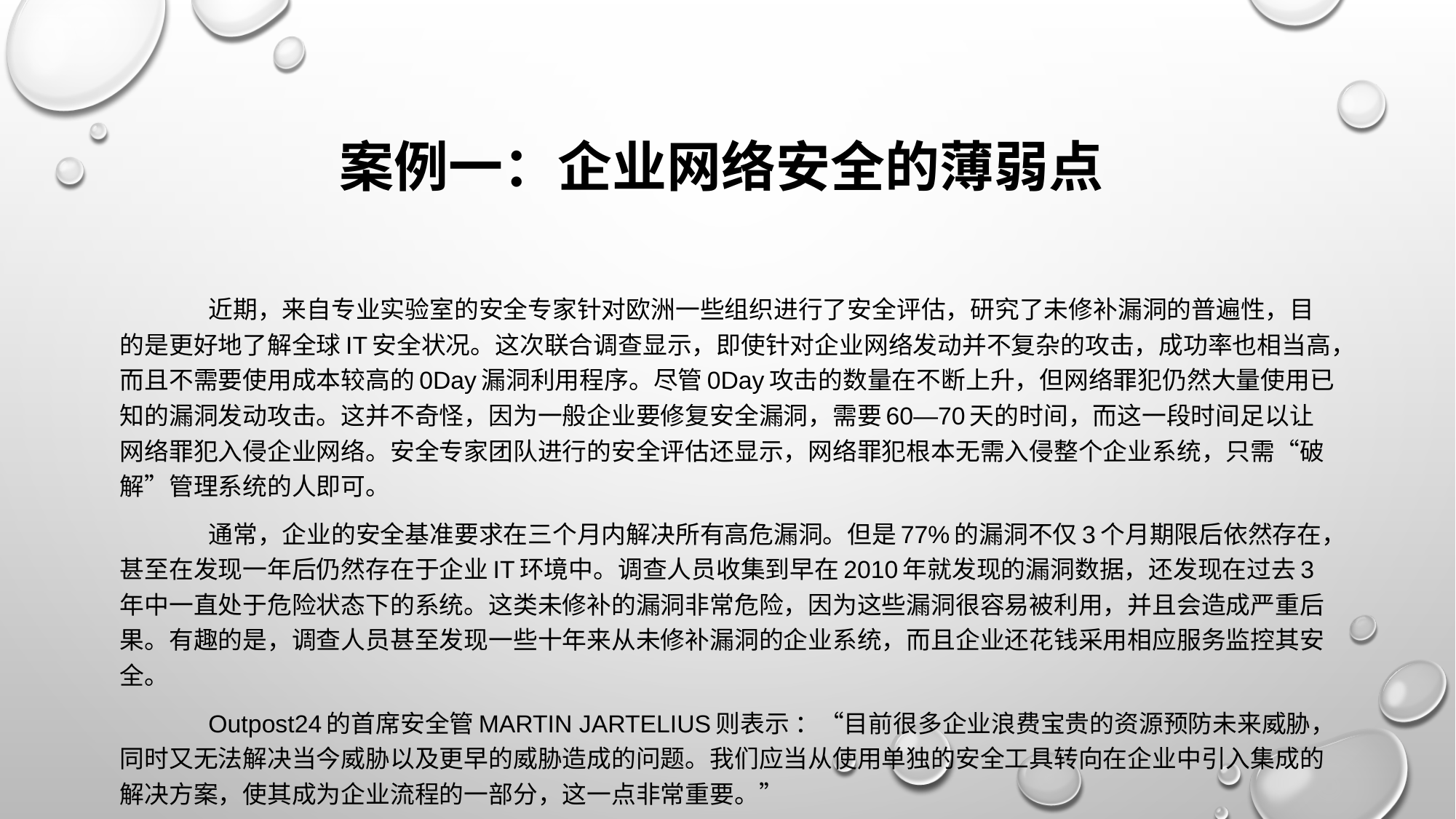

# 案例一：企业网络安全的薄弱点
	近期，来自专业实验室的安全专家针对欧洲一些组织进行了安全评估，研究了未修补漏洞的普遍性，目的是更好地了解全球IT安全状况。这次联合调查显示，即使针对企业网络发动并不复杂的攻击，成功率也相当高，而且不需要使用成本较高的0Day漏洞利用程序。尽管0Day攻击的数量在不断上升，但网络罪犯仍然大量使用已知的漏洞发动攻击。这并不奇怪，因为一般企业要修复安全漏洞，需要60—70天的时间，而这一段时间足以让网络罪犯入侵企业网络。安全专家团队进行的安全评估还显示，网络罪犯根本无需入侵整个企业系统，只需“破解”管理系统的人即可。
	通常，企业的安全基准要求在三个月内解决所有高危漏洞。但是77%的漏洞不仅3个月期限后依然存在，甚至在发现一年后仍然存在于企业IT环境中。调查人员收集到早在2010年就发现的漏洞数据，还发现在过去3年中一直处于危险状态下的系统。这类未修补的漏洞非常危险，因为这些漏洞很容易被利用，并且会造成严重后果。有趣的是，调查人员甚至发现一些十年来从未修补漏洞的企业系统，而且企业还花钱采用相应服务监控其安全。
	Outpost24的首席安全管Martin Jartelius则表示 ：“目前很多企业浪费宝贵的资源预防未来威胁，同时又无法解决当今威胁以及更早的威胁造成的问题。我们应当从使用单独的安全工具转向在企业中引入集成的解决方案，使其成为企业流程的一部分，这一点非常重要。”